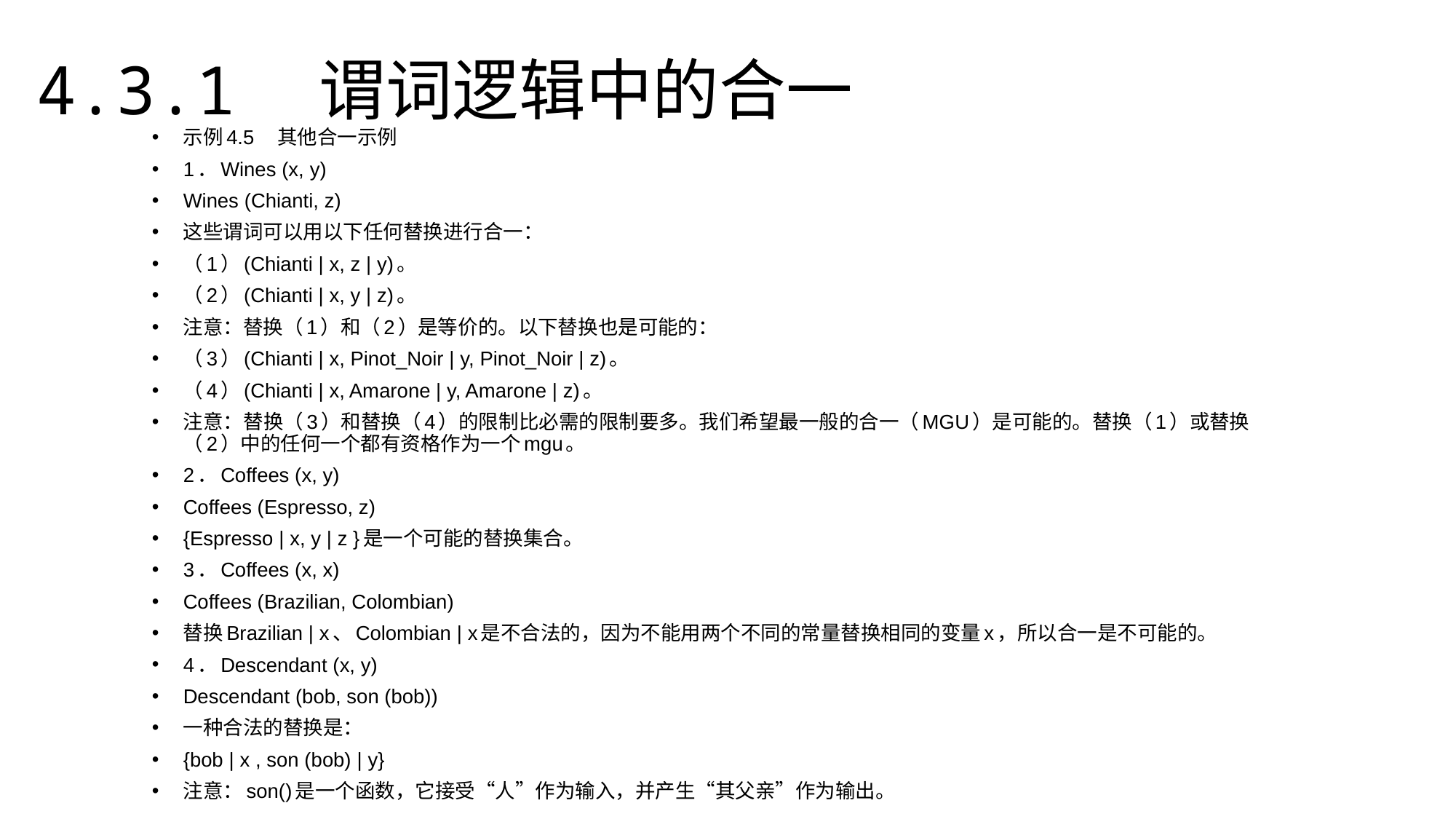

4.3.1　谓词逻辑中的合一
示例4.5　其他合一示例
1．Wines (x, y)
Wines (Chianti, z)
这些谓词可以用以下任何替换进行合一：
（1）(Chianti | x, z | y)。
（2）(Chianti | x, y | z)。
注意：替换（1）和（2）是等价的。以下替换也是可能的：
（3）(Chianti | x, Pinot_Noir | y, Pinot_Noir | z)。
（4）(Chianti | x, Amarone | y, Amarone | z)。
注意：替换（3）和替换（4）的限制比必需的限制要多。我们希望最一般的合一（MGU）是可能的。替换（1）或替换（2）中的任何一个都有资格作为一个mgu。
2．Coffees (x, y)
Coffees (Espresso, z)
{Espresso | x, y | z }是一个可能的替换集合。
3．Coffees (x, x)
Coffees (Brazilian, Colombian)
替换Brazilian | x、Colombian | x是不合法的，因为不能用两个不同的常量替换相同的变量x，所以合一是不可能的。
4．Descendant (x, y)
Descendant (bob, son (bob))
一种合法的替换是：
{bob | x , son (bob) | y}
注意：son()是一个函数，它接受“人”作为输入，并产生“其父亲”作为输出。